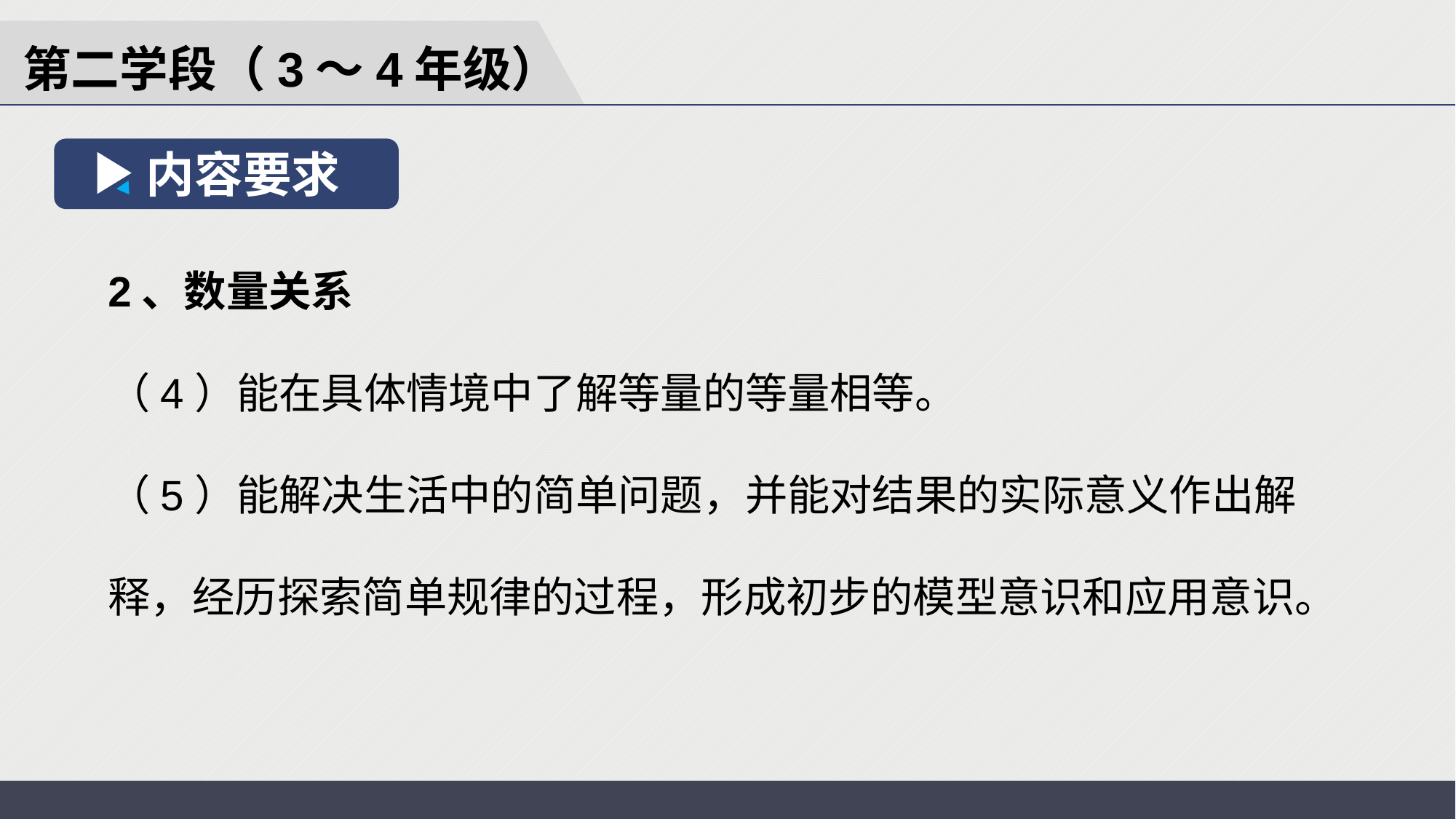

第二学段（3～4年级）
内容要求

2、数量关系
（4）能在具体情境中了解等量的等量相等。
（5）能解决生活中的简单问题，并能对结果的实际意义作出解释，经历探索简单规律的过程，形成初步的模型意识和应用意识。